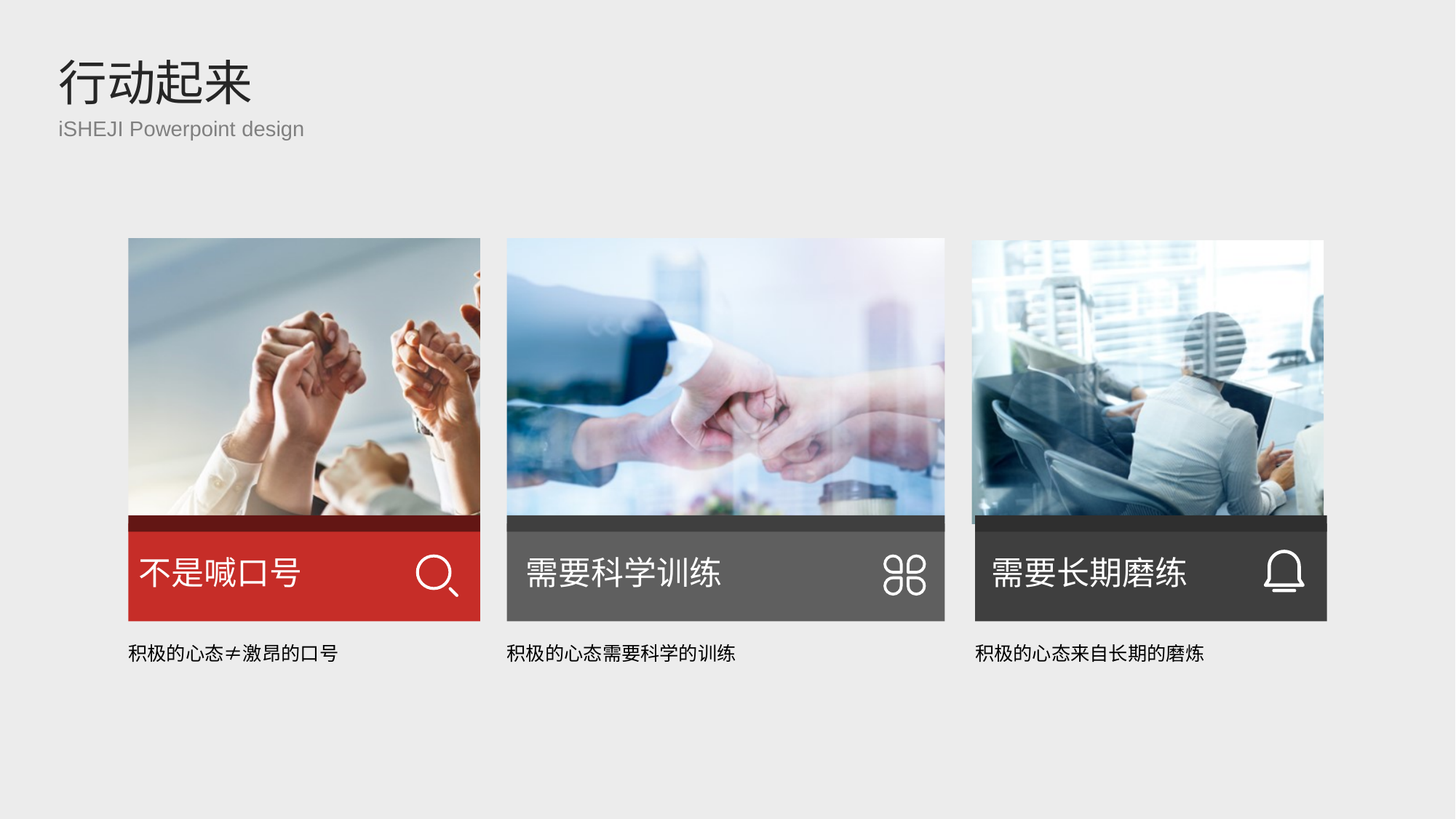

行动起来
iSHEJI Powerpoint design

不是喊口号
需要科学训练
需要长期磨练

积极的心态≠激昂的口号
积极的心态需要科学的训练
积极的心态来自长期的磨炼